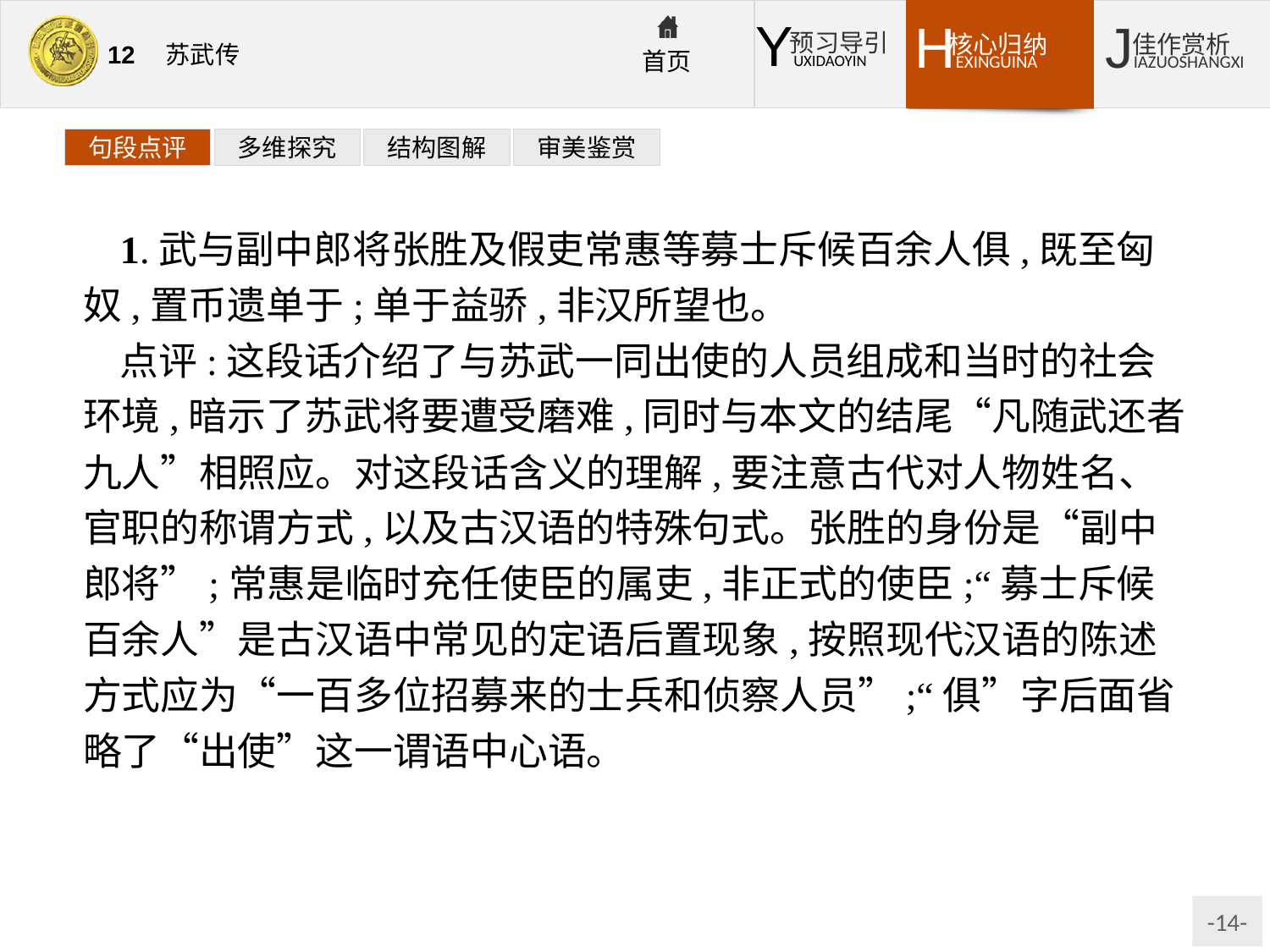

句段点评
多维探究
结构图解
审美鉴赏
1.武与副中郎将张胜及假吏常惠等募士斥候百余人俱,既至匈奴,置币遗单于;单于益骄,非汉所望也。
点评:这段话介绍了与苏武一同出使的人员组成和当时的社会环境,暗示了苏武将要遭受磨难,同时与本文的结尾“凡随武还者九人”相照应。对这段话含义的理解,要注意古代对人物姓名、官职的称谓方式,以及古汉语的特殊句式。张胜的身份是“副中郎将”;常惠是临时充任使臣的属吏,非正式的使臣;“募士斥候百余人”是古汉语中常见的定语后置现象,按照现代汉语的陈述方式应为“一百多位招募来的士兵和侦察人员”;“俱”字后面省略了“出使”这一谓语中心语。